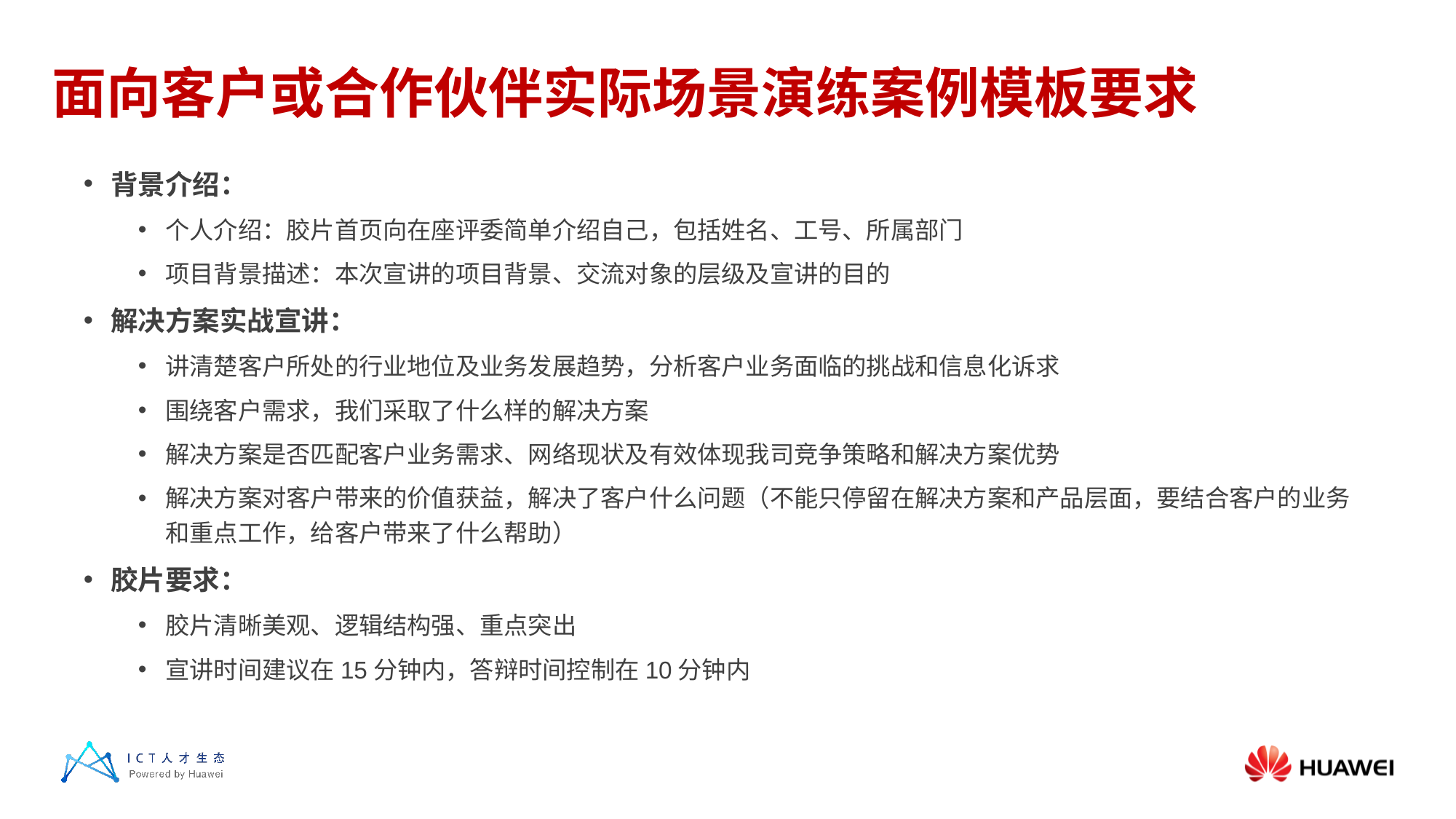

# 面向客户或合作伙伴实际场景演练案例模板要求
背景介绍：
个人介绍：胶片首页向在座评委简单介绍自己，包括姓名、工号、所属部门
项目背景描述：本次宣讲的项目背景、交流对象的层级及宣讲的目的
解决方案实战宣讲：
讲清楚客户所处的行业地位及业务发展趋势，分析客户业务面临的挑战和信息化诉求
围绕客户需求，我们采取了什么样的解决方案
解决方案是否匹配客户业务需求、网络现状及有效体现我司竞争策略和解决方案优势
解决方案对客户带来的价值获益，解决了客户什么问题（不能只停留在解决方案和产品层面，要结合客户的业务和重点工作，给客户带来了什么帮助）
胶片要求：
胶片清晰美观、逻辑结构强、重点突出
宣讲时间建议在15分钟内，答辩时间控制在10分钟内